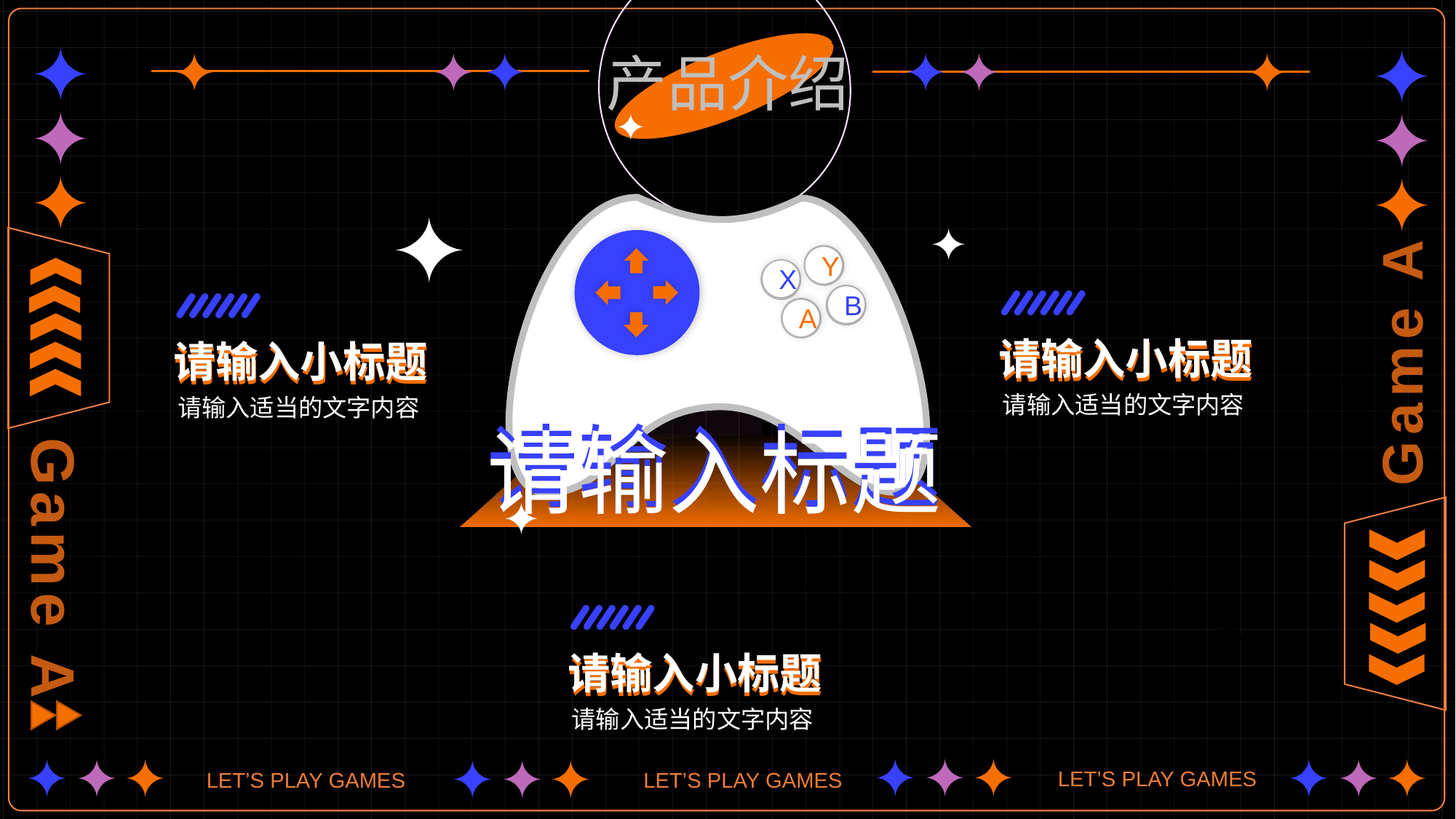

产品介绍

Y

X

B
A

请输入小标题
请输入小标题
请输入小标题
请输入小标题
请输入适当的文字内容
请输入适当的文字内容
请输入标题
请输入标题

请输入小标题
请输入小标题

请输入适当的文字内容